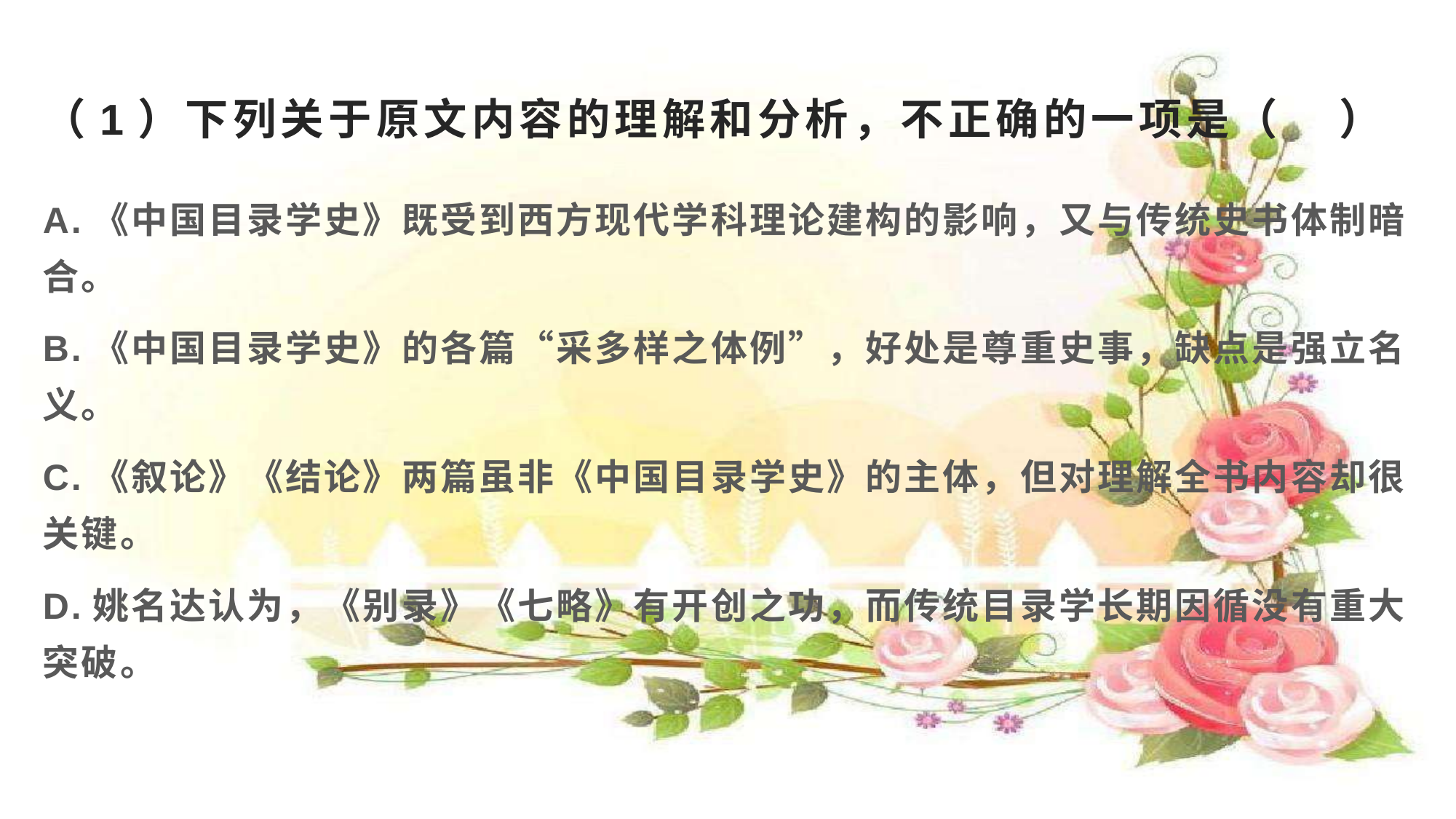

# （1）下列关于原文内容的理解和分析，不正确的一项是（    ）
A.《中国目录学史》既受到西方现代学科理论建构的影响，又与传统史书体制暗合。
B.《中国目录学史》的各篇“采多样之体例”，好处是尊重史事，缺点是强立名义。
C.《叙论》《结论》两篇虽非《中国目录学史》的主体，但对理解全书内容却很关键。
D.姚名达认为，《别录》《七略》有开创之功，而传统目录学长期因循没有重大突破。